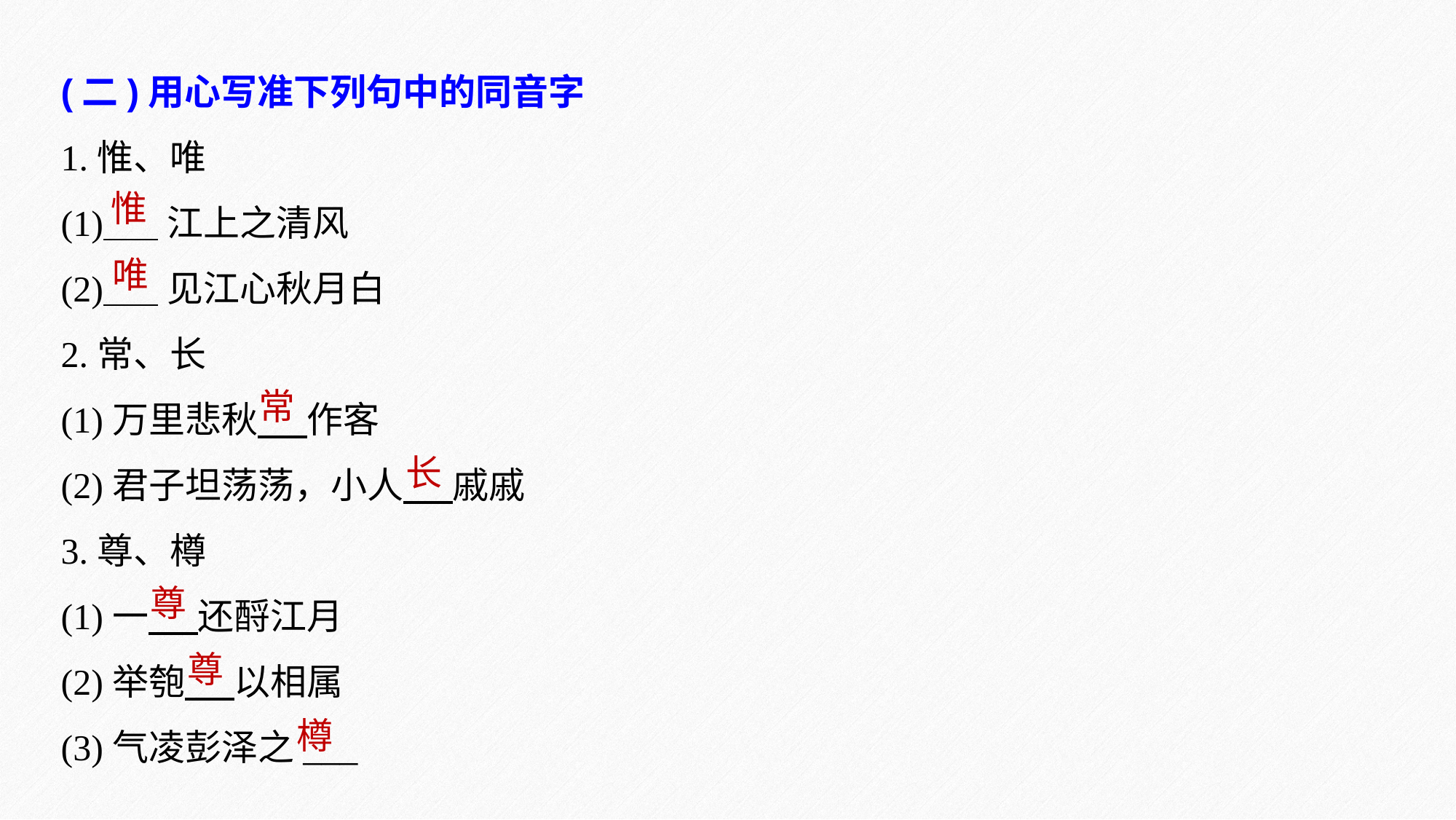

(二)用心写准下列句中的同音字
1.惟、唯
(1)      江上之清风
(2)      见江心秋月白
2.常、长
(1)万里悲秋      作客
(2)君子坦荡荡，小人      戚戚
3.尊、樽
(1)一      还酹江月
(2)举匏      以相属
(3)气凌彭泽之___
惟
唯
常
长
尊
尊
樽